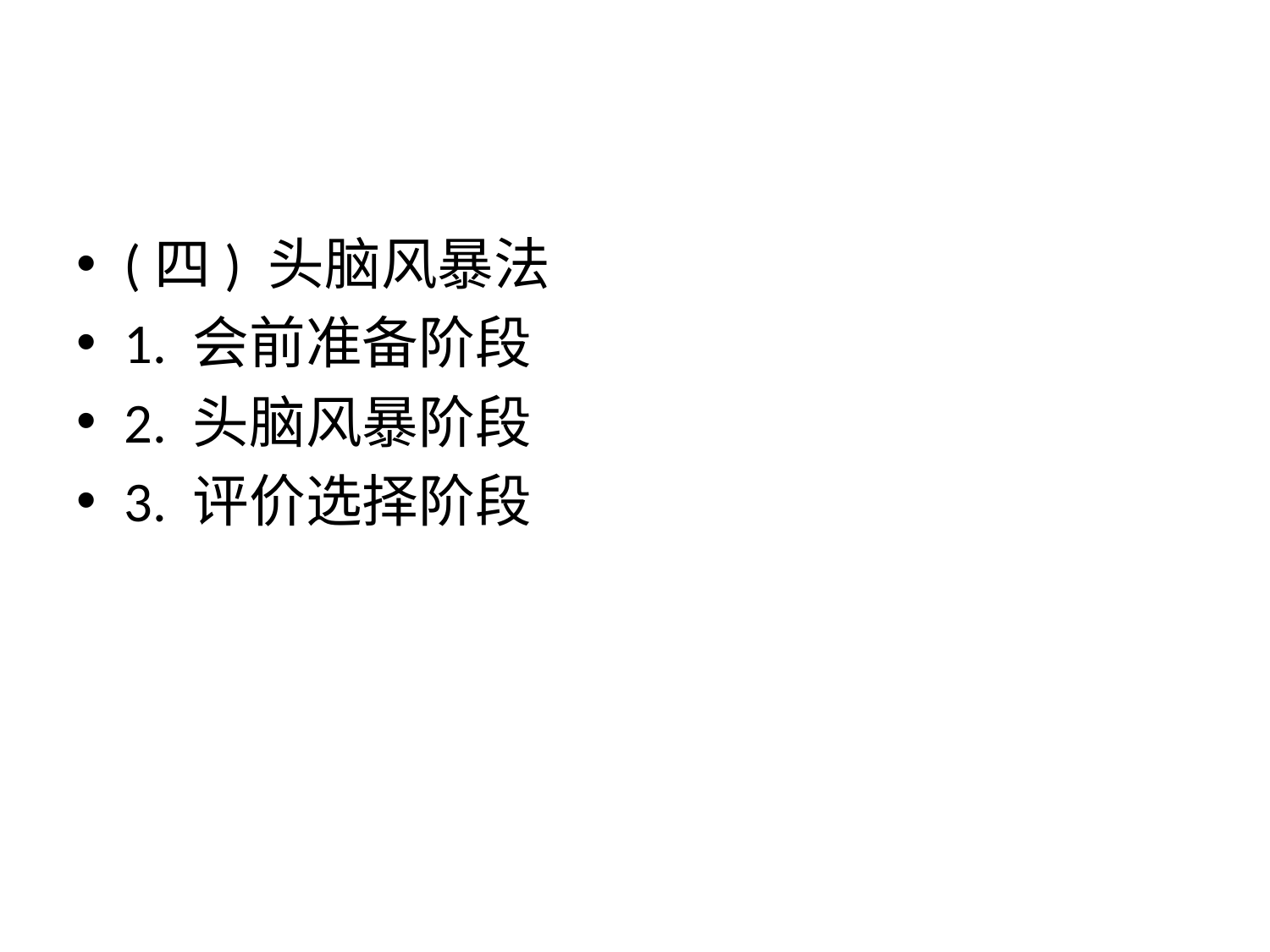

#
(四) 头脑风暴法
1. 会前准备阶段
2. 头脑风暴阶段
3. 评价选择阶段